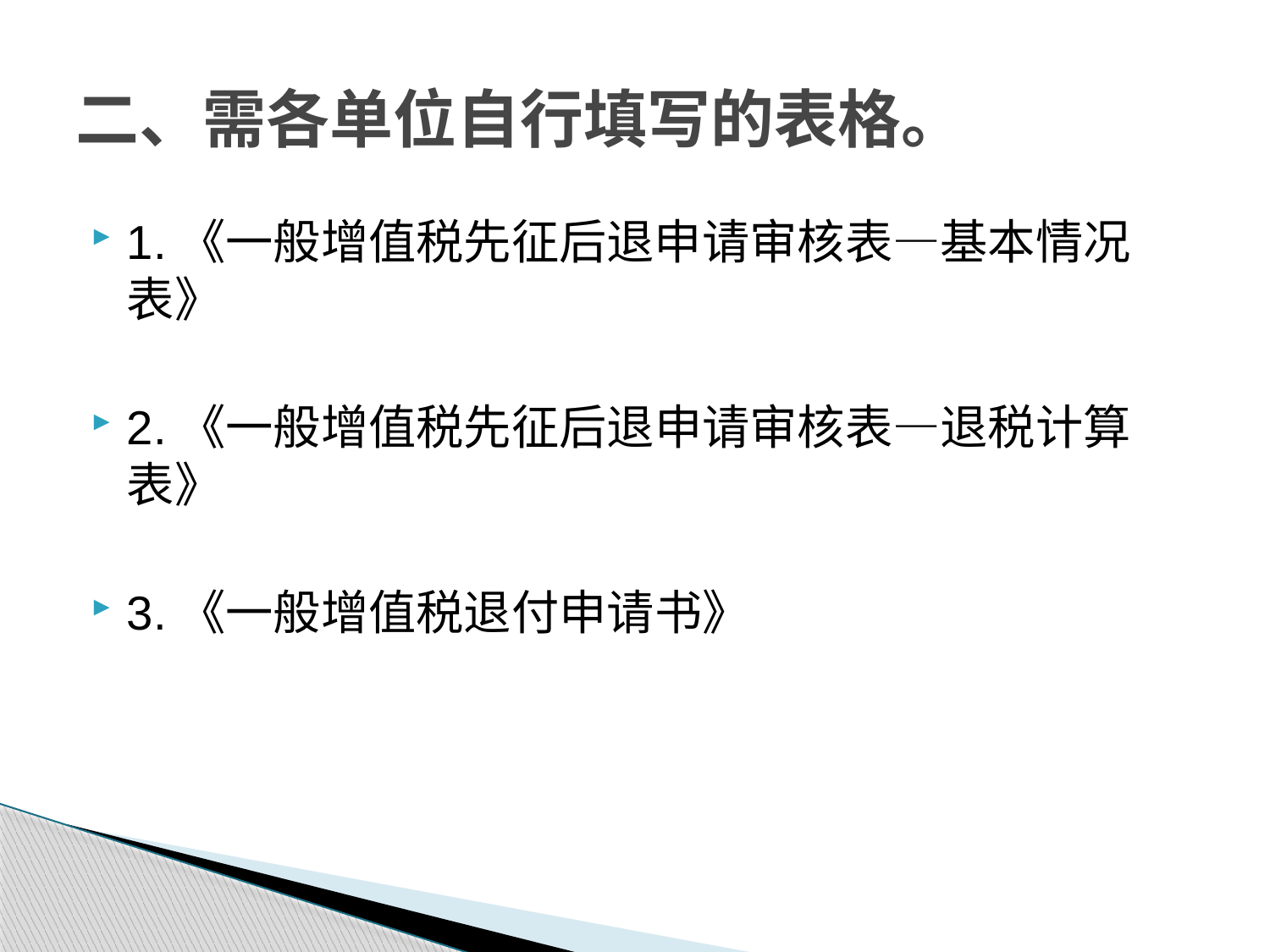

# 二、需各单位自行填写的表格。
1.《一般增值税先征后退申请审核表—基本情况表》

2.《一般增值税先征后退申请审核表—退税计算表》

3.《一般增值税退付申请书》